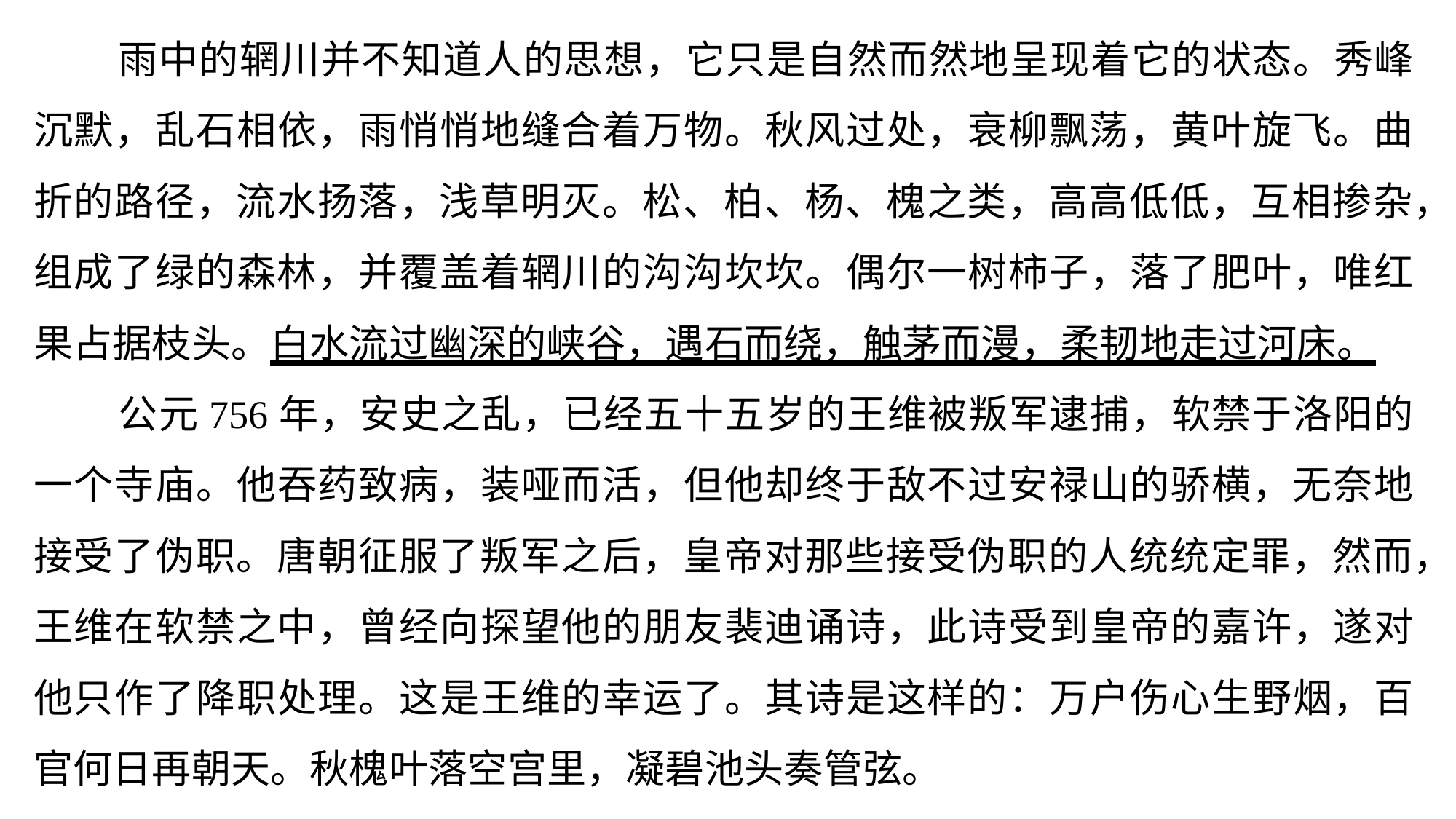

雨中的辋川并不知道人的思想，它只是自然而然地呈现着它的状态。秀峰沉默，乱石相依，雨悄悄地缝合着万物。秋风过处，衰柳飘荡，黄叶旋飞。曲折的路径，流水扬落，浅草明灭。松、柏、杨、槐之类，高高低低，互相掺杂，组成了绿的森林，并覆盖着辋川的沟沟坎坎。偶尔一树柿子，落了肥叶，唯红果占据枝头。白水流过幽深的峡谷，遇石而绕，触茅而漫，柔韧地走过河床。
公元756年，安史之乱，已经五十五岁的王维被叛军逮捕，软禁于洛阳的一个寺庙。他吞药致病，装哑而活，但他却终于敌不过安禄山的骄横，无奈地接受了伪职。唐朝征服了叛军之后，皇帝对那些接受伪职的人统统定罪，然而，王维在软禁之中，曾经向探望他的朋友裴迪诵诗，此诗受到皇帝的嘉许，遂对他只作了降职处理。这是王维的幸运了。其诗是这样的：万户伤心生野烟，百官何日再朝天。秋槐叶落空宫里，凝碧池头奏管弦。